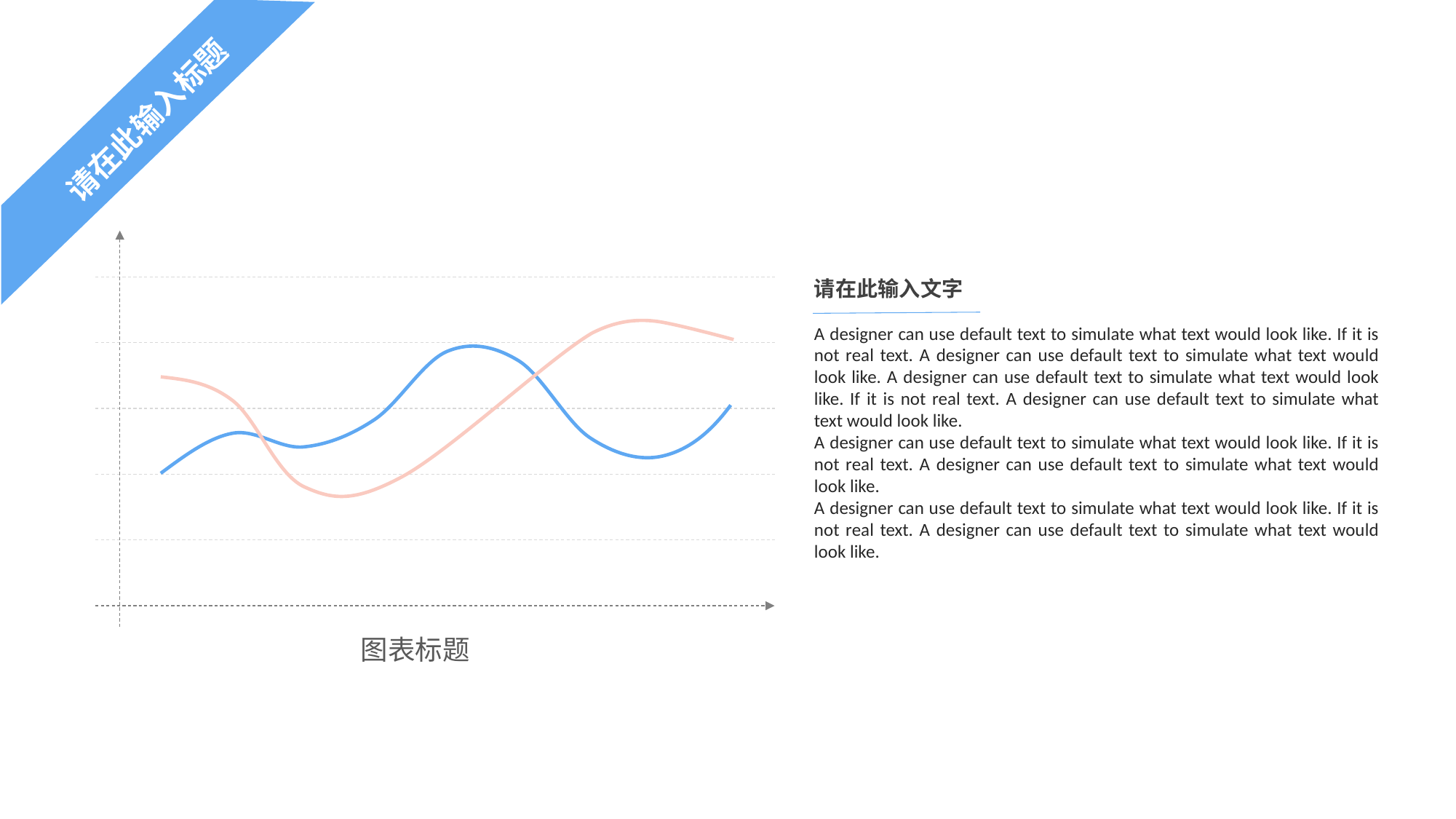

请在此输入标题

请在此输入文字
A designer can use default text to simulate what text would look like. If it is not real text. A designer can use default text to simulate what text would look like. A designer can use default text to simulate what text would look like. If it is not real text. A designer can use default text to simulate what text would look like.
A designer can use default text to simulate what text would look like. If it is not real text. A designer can use default text to simulate what text would look like.
A designer can use default text to simulate what text would look like. If it is not real text. A designer can use default text to simulate what text would look like.

图表标题